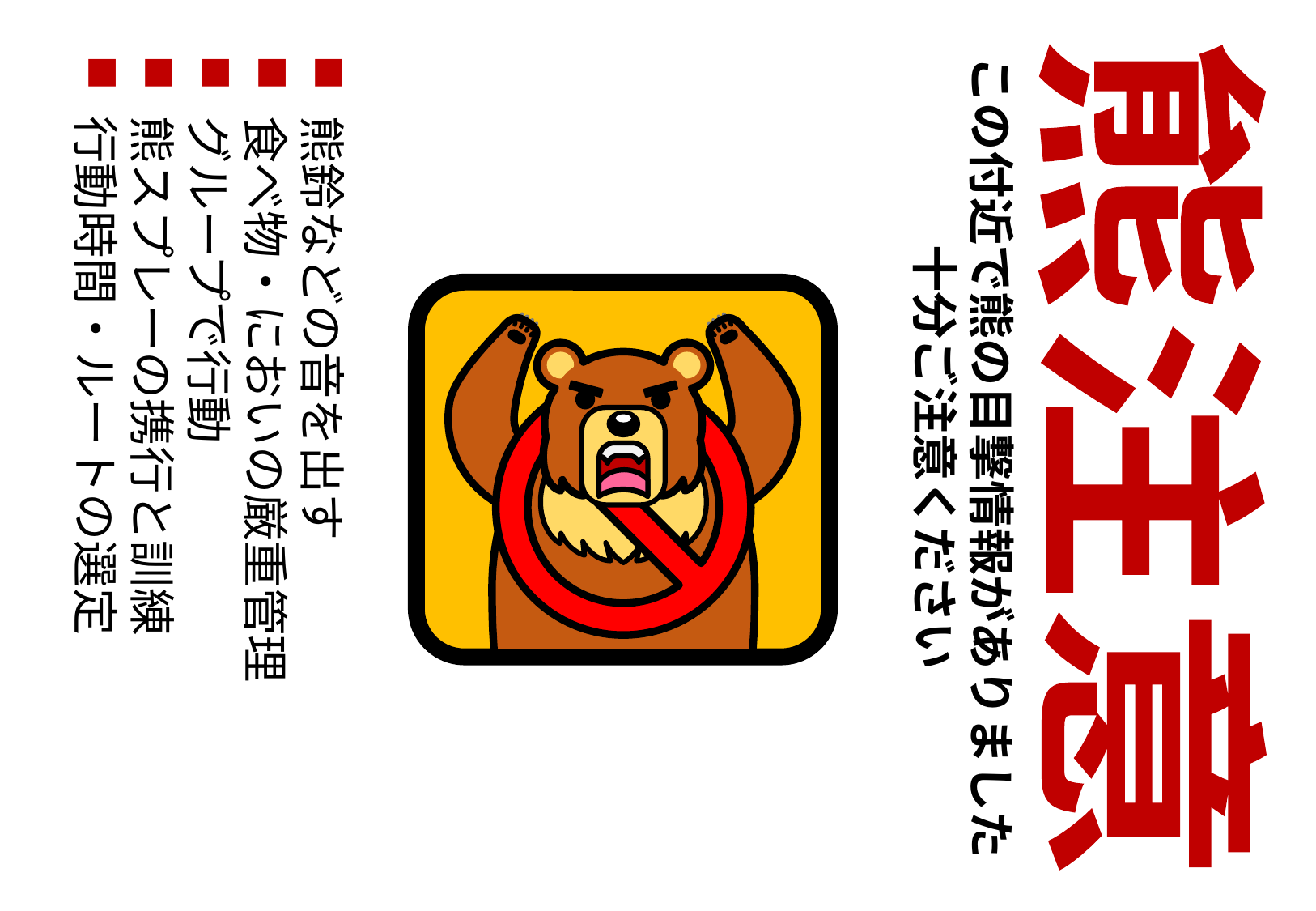

熊鈴などの音を出す
食べ物・においの厳重管理
グループで行動
熊スプレーの携行と訓練
行動時間・ルートの選定
この付近で熊の目撃情報がありました
十分ご注意ください

熊注意